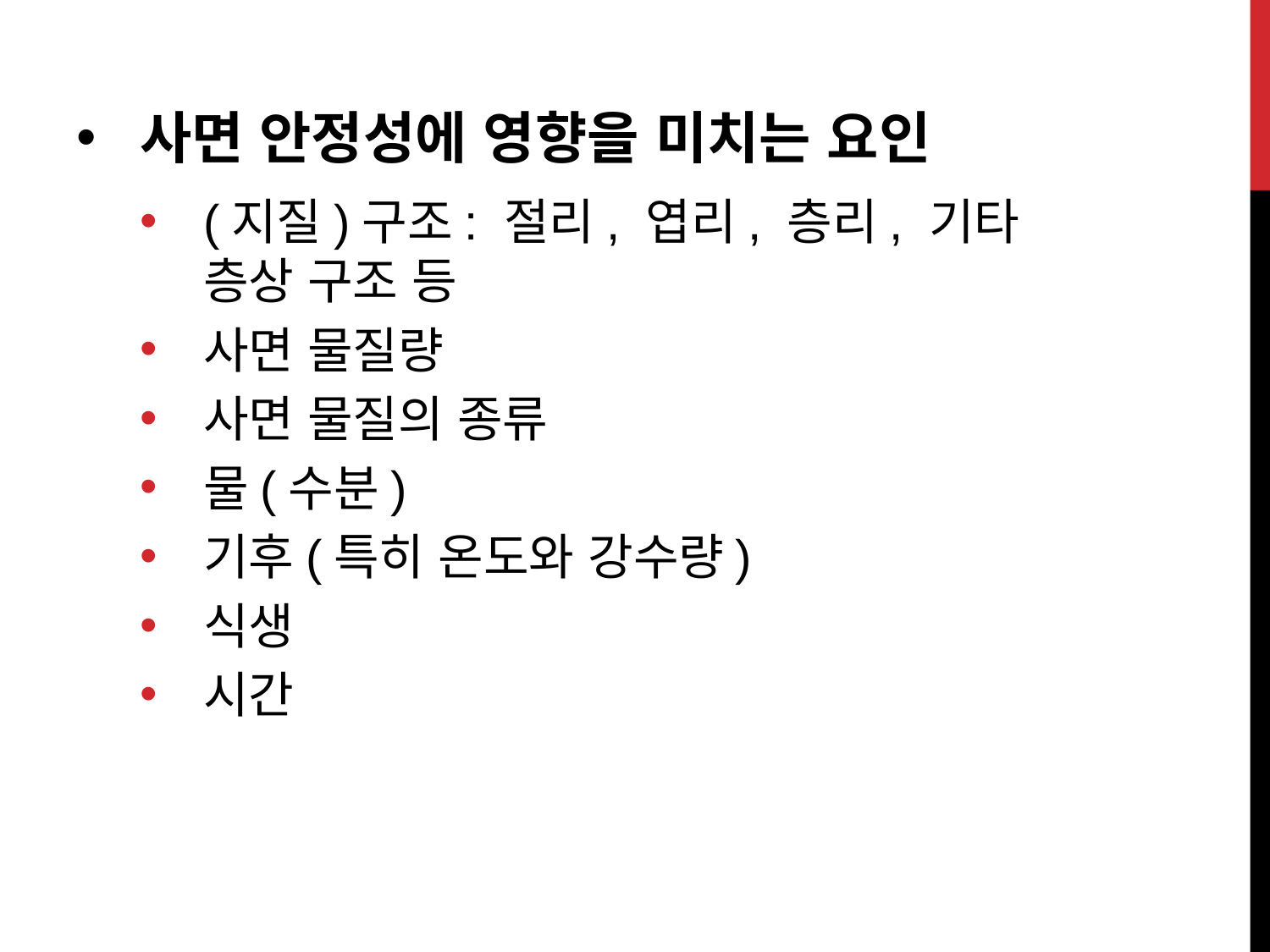

사면 안정성에 영향을 미치는 요인
(지질)구조: 절리, 엽리, 층리, 기타 층상 구조 등
사면 물질량
사면 물질의 종류
물(수분)
기후(특히 온도와 강수량)
식생
시간